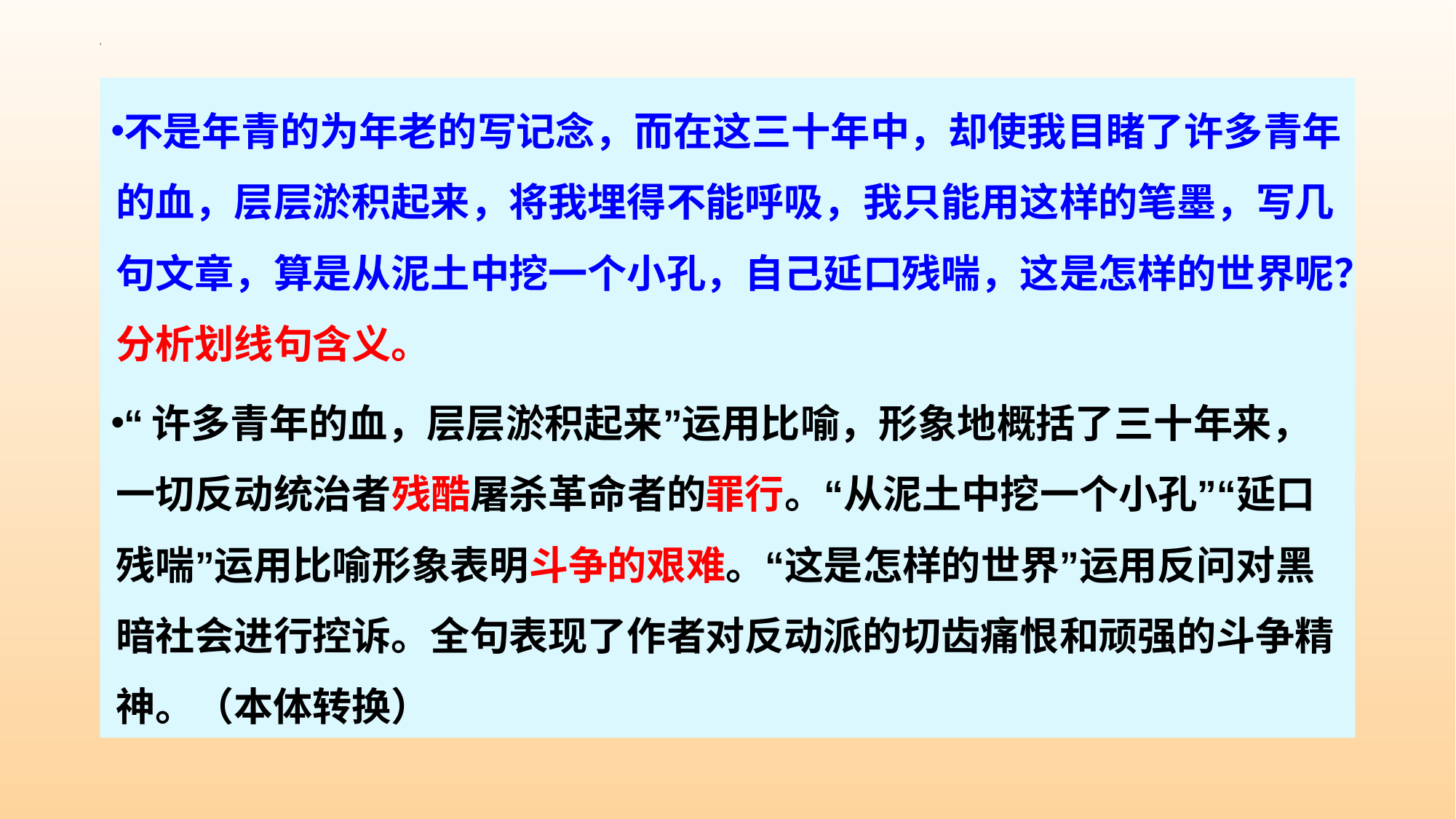

不是年青的为年老的写记念，而在这三十年中，却使我目睹了许多青年的血，层层淤积起来，将我埋得不能呼吸，我只能用这样的笔墨，写几句文章，算是从泥土中挖一个小孔，自己延口残喘，这是怎样的世界呢？分析划线句含义。
“许多青年的血，层层淤积起来”运用比喻，形象地概括了三十年来，一切反动统治者残酷屠杀革命者的罪行。“从泥土中挖一个小孔”“延口残喘”运用比喻形象表明斗争的艰难。“这是怎样的世界”运用反问对黑暗社会进行控诉。全句表现了作者对反动派的切齿痛恨和顽强的斗争精神。（本体转换）